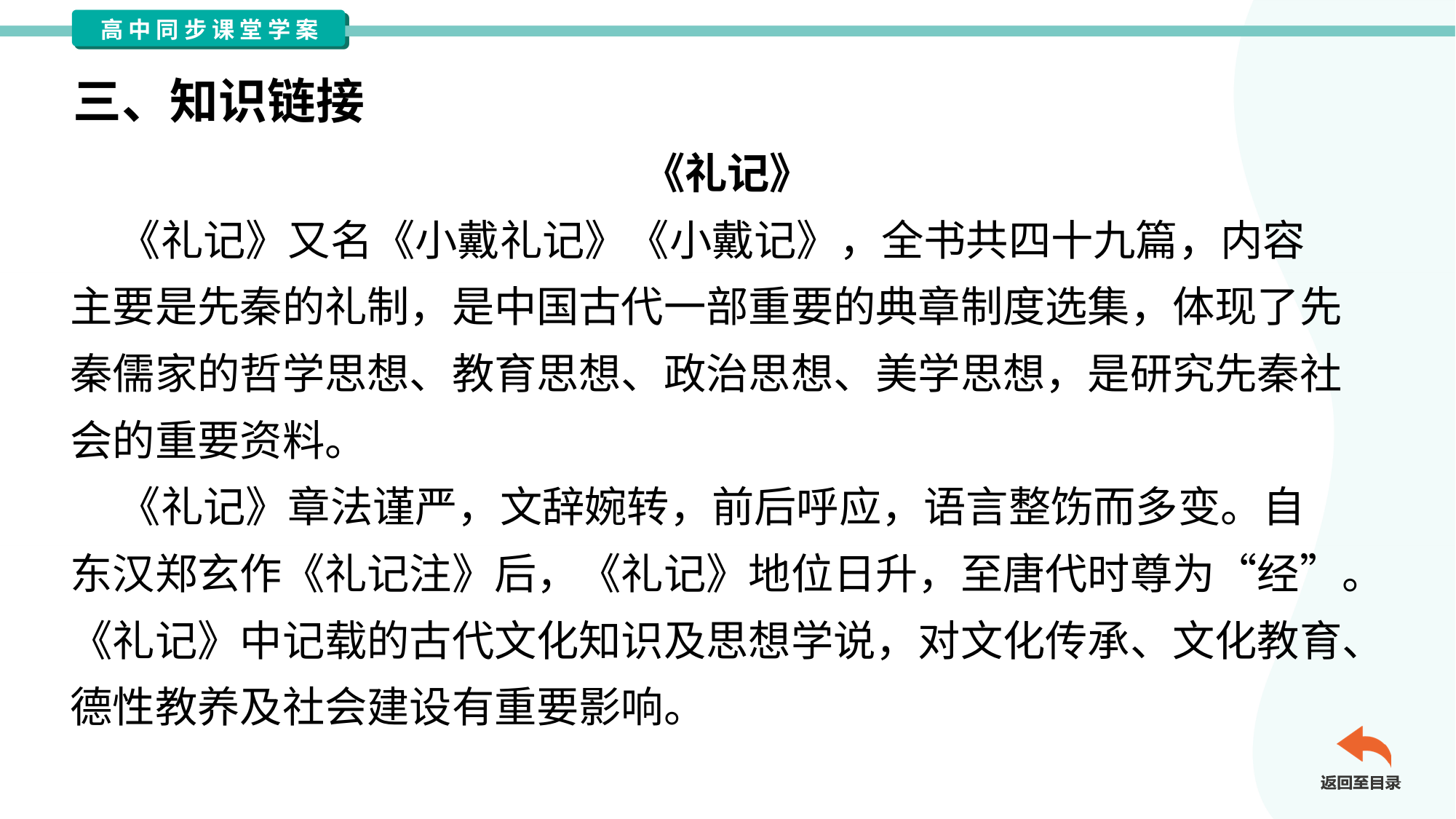

三、知识链接
《礼记》
    《礼记》又名《小戴礼记》《小戴记》，全书共四十九篇，内容
主要是先秦的礼制，是中国古代一部重要的典章制度选集，体现了先
秦儒家的哲学思想、教育思想、政治思想、美学思想，是研究先秦社
会的重要资料。
    《礼记》章法谨严，文辞婉转，前后呼应，语言整饬而多变。自
东汉郑玄作《礼记注》后，《礼记》地位日升，至唐代时尊为“经”。
《礼记》中记载的古代文化知识及思想学说，对文化传承、文化教育、
德性教养及社会建设有重要影响。